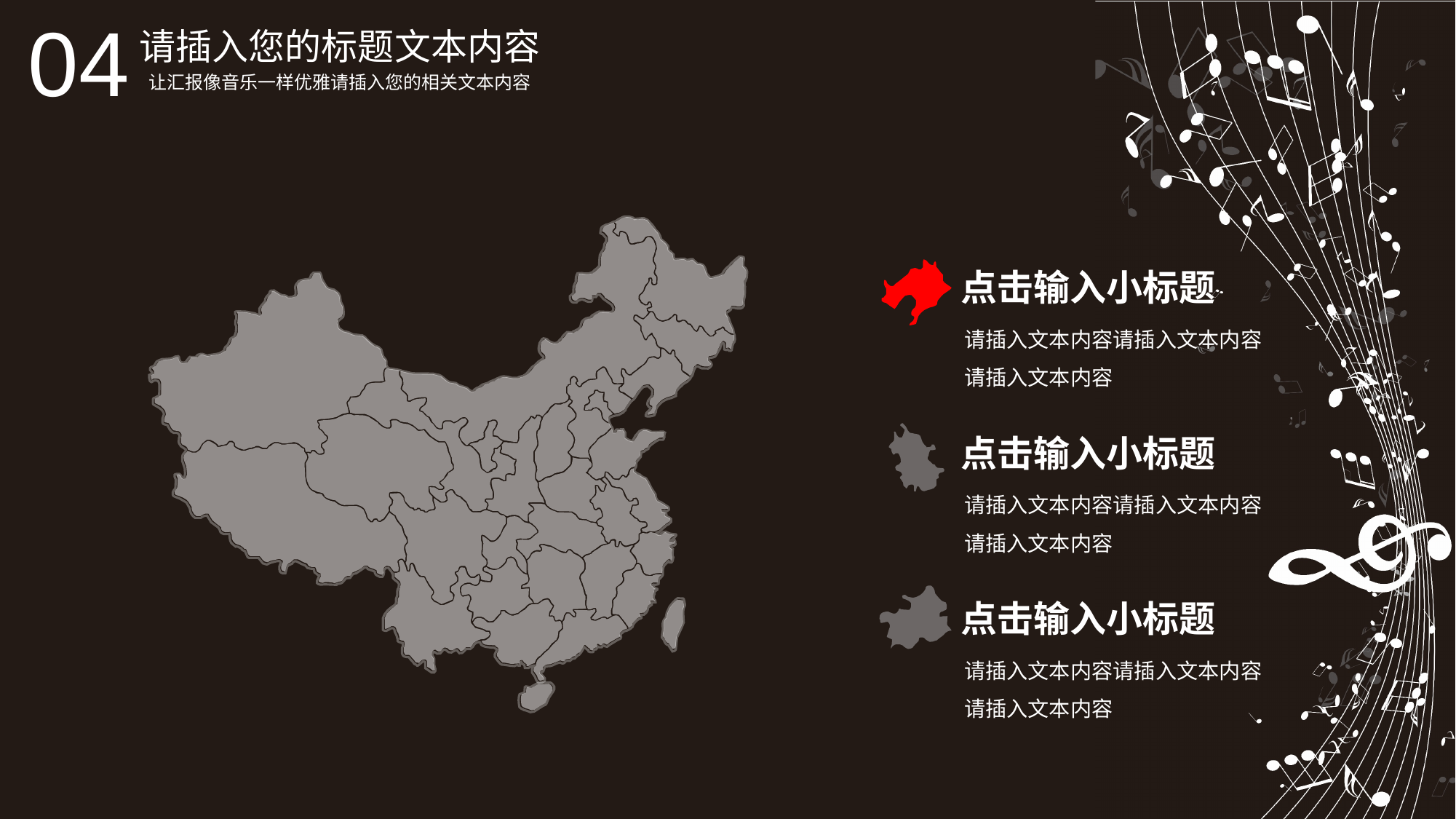

点击输入小标题

请插入文本内容请插入文本内容请插入文本内容

点击输入小标题

请插入文本内容请插入文本内容请插入文本内容

点击输入小标题

请插入文本内容请插入文本内容请插入文本内容